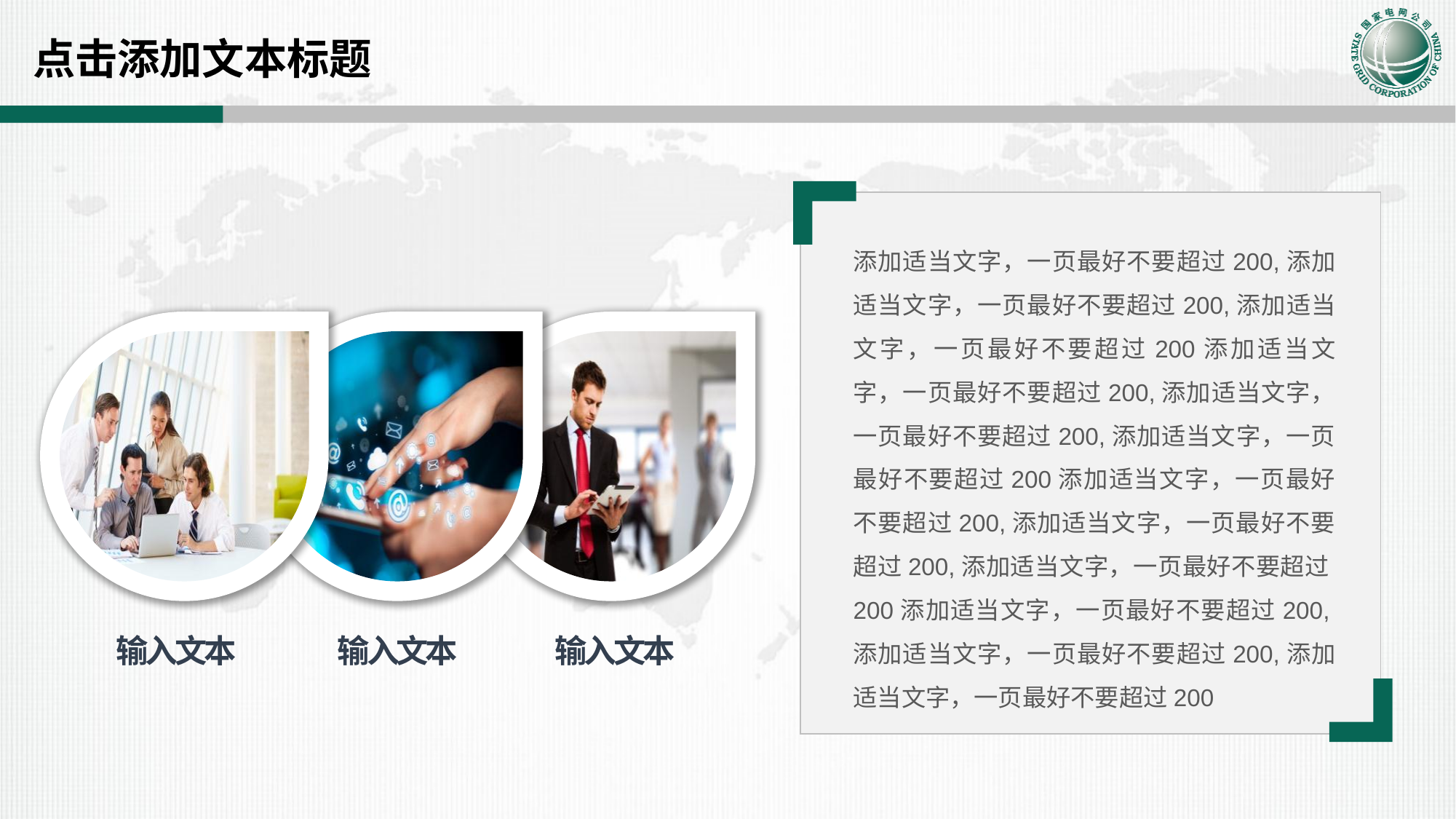

点击添加文本标题

添加适当文字，一页最好不要超过200,添加适当文字，一页最好不要超过200,添加适当文字，一页最好不要超过200添加适当文字，一页最好不要超过200,添加适当文字，一页最好不要超过200,添加适当文字，一页最好不要超过200添加适当文字，一页最好不要超过200,添加适当文字，一页最好不要超过200,添加适当文字，一页最好不要超过200添加适当文字，一页最好不要超过200,添加适当文字，一页最好不要超过200,添加适当文字，一页最好不要超过200

输入文本
输入文本
输入文本